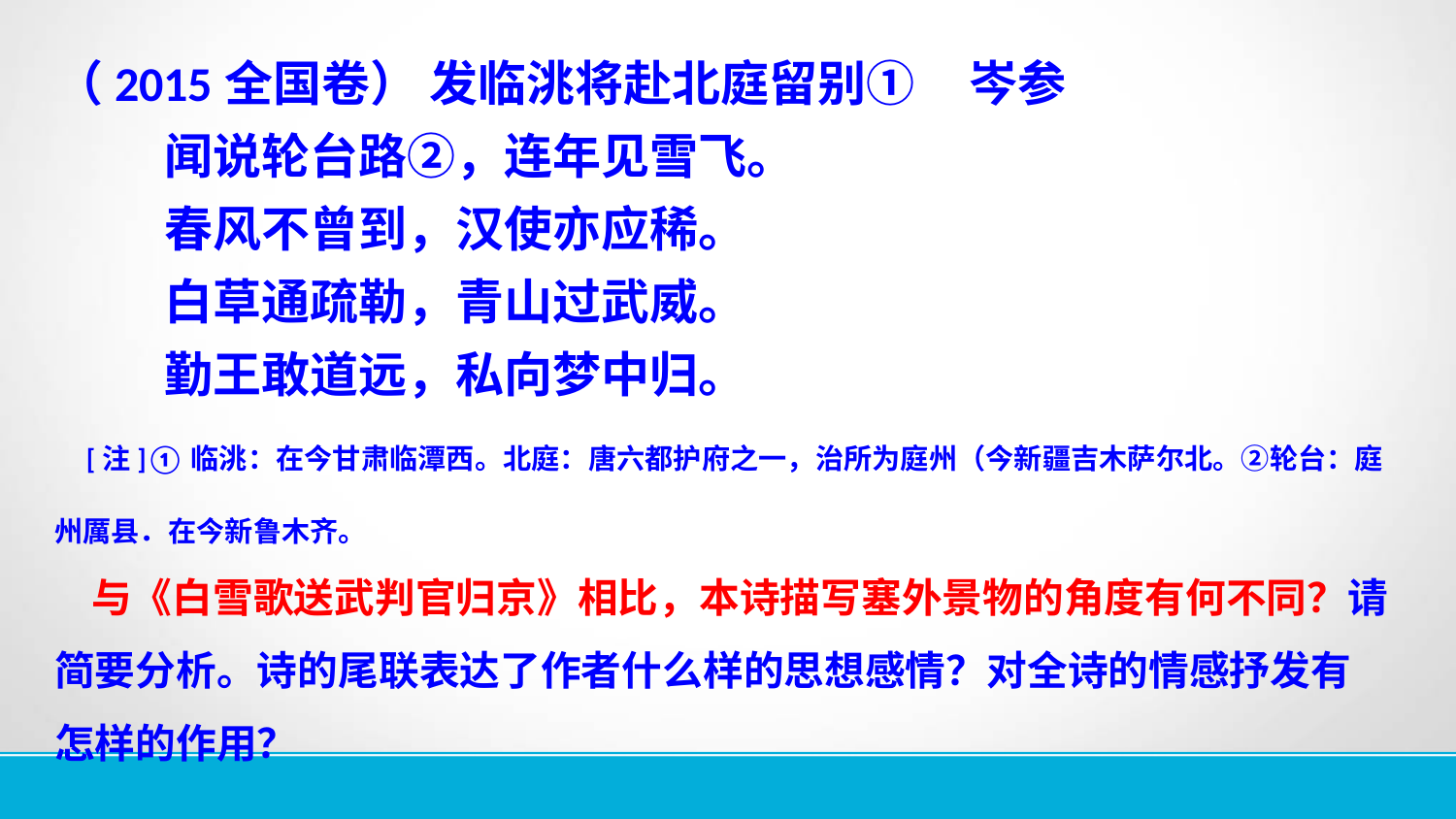

（2015全国卷） 发临洮将赴北庭留别①     岑参
         闻说轮台路②，连年见雪飞。
         春风不曾到，汉使亦应稀。
         白草通疏勒，青山过武威。
         勤王敢道远，私向梦中归。
     [注]①临洮：在今甘肃临潭西。北庭：唐六都护府之一，治所为庭州（今新疆吉木萨尔北。②轮台：庭州厲县．在今新鲁木齐。
    与《白雪歌送武判官归京》相比，本诗描写塞外景物的角度有何不同？请简要分析。诗的尾联表达了作者什么样的思想感情？对全诗的情感抒发有怎样的作用？